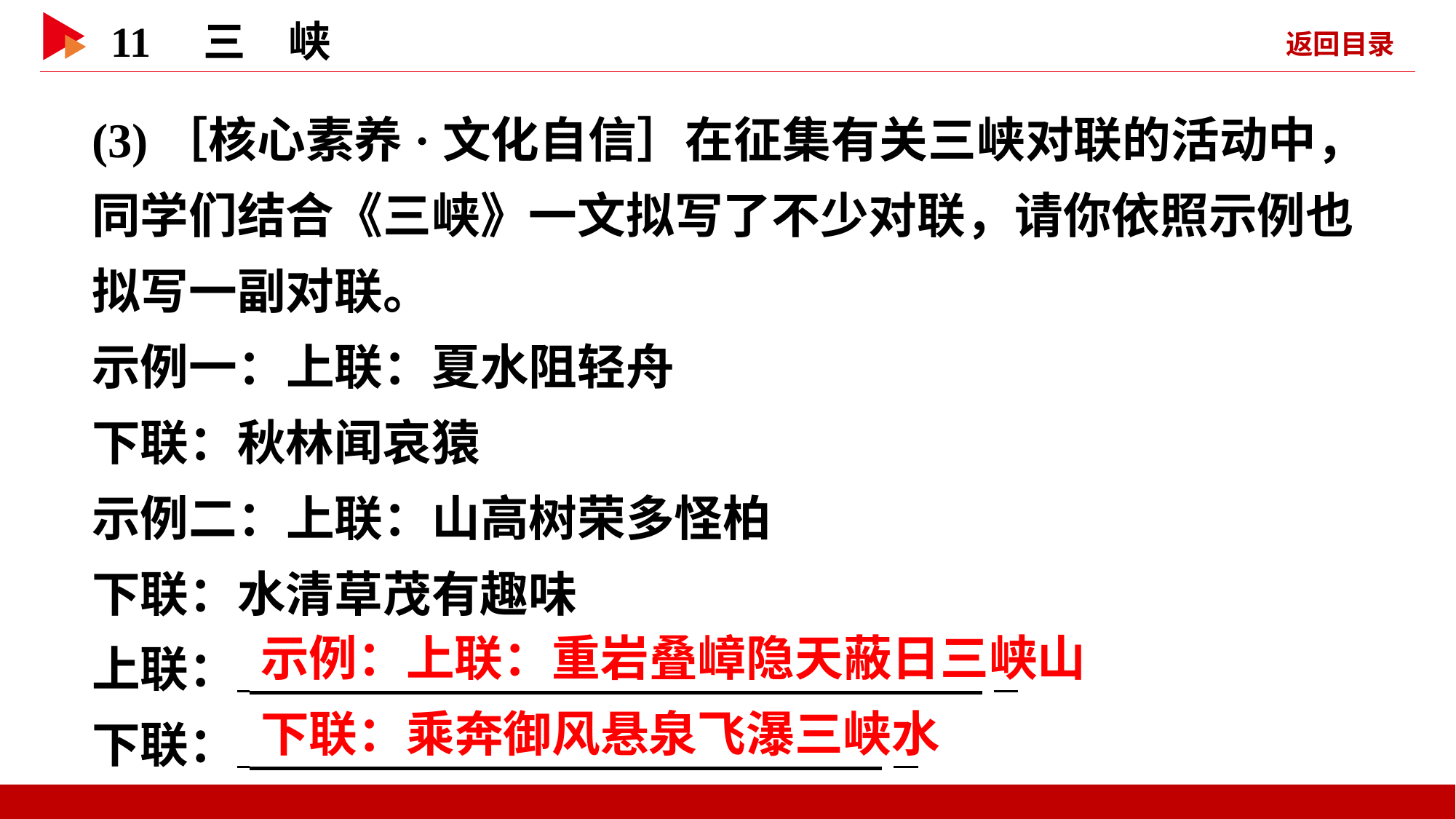

(3)［核心素养·文化自信］在征集有关三峡对联的活动中，同学们结合《三峡》一文拟写了不少对联，请你依照示例也拟写一副对联。
示例一：上联：夏水阻轻舟
下联：秋林闻哀猿
示例二：上联：山高树荣多怪柏
下联：水清草茂有趣味
上联：                                                                   _
下联：                                                          _
 示例：上联：重岩叠嶂隐天蔽日三峡山
 下联：乘奔御风悬泉飞瀑三峡水